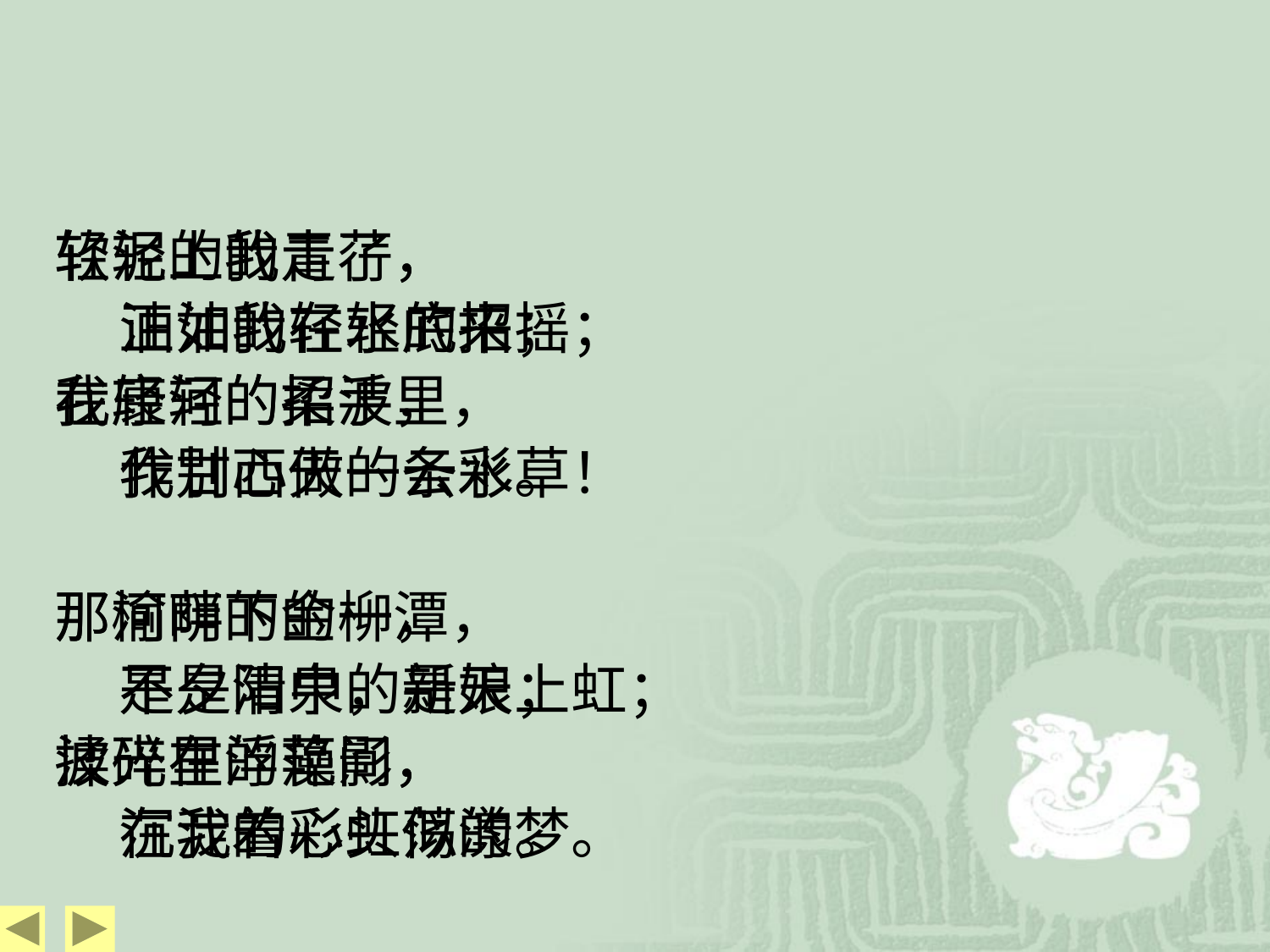

轻轻的我走了，
    正如我轻轻的来；
我轻轻的招手，
    作别西天的云彩。

那河畔的金柳，
    是夕阳中的新娘；
波光里的艳影，
    在我的心头荡漾。

软泥上的青荇，
    油油的在水底招摇；
在康河的柔波里，
    我甘心做一条水草！

那榆荫下的一潭，
    不是清泉，是天上虹；
揉碎在浮藻间，
    沉淀着彩虹似的梦。